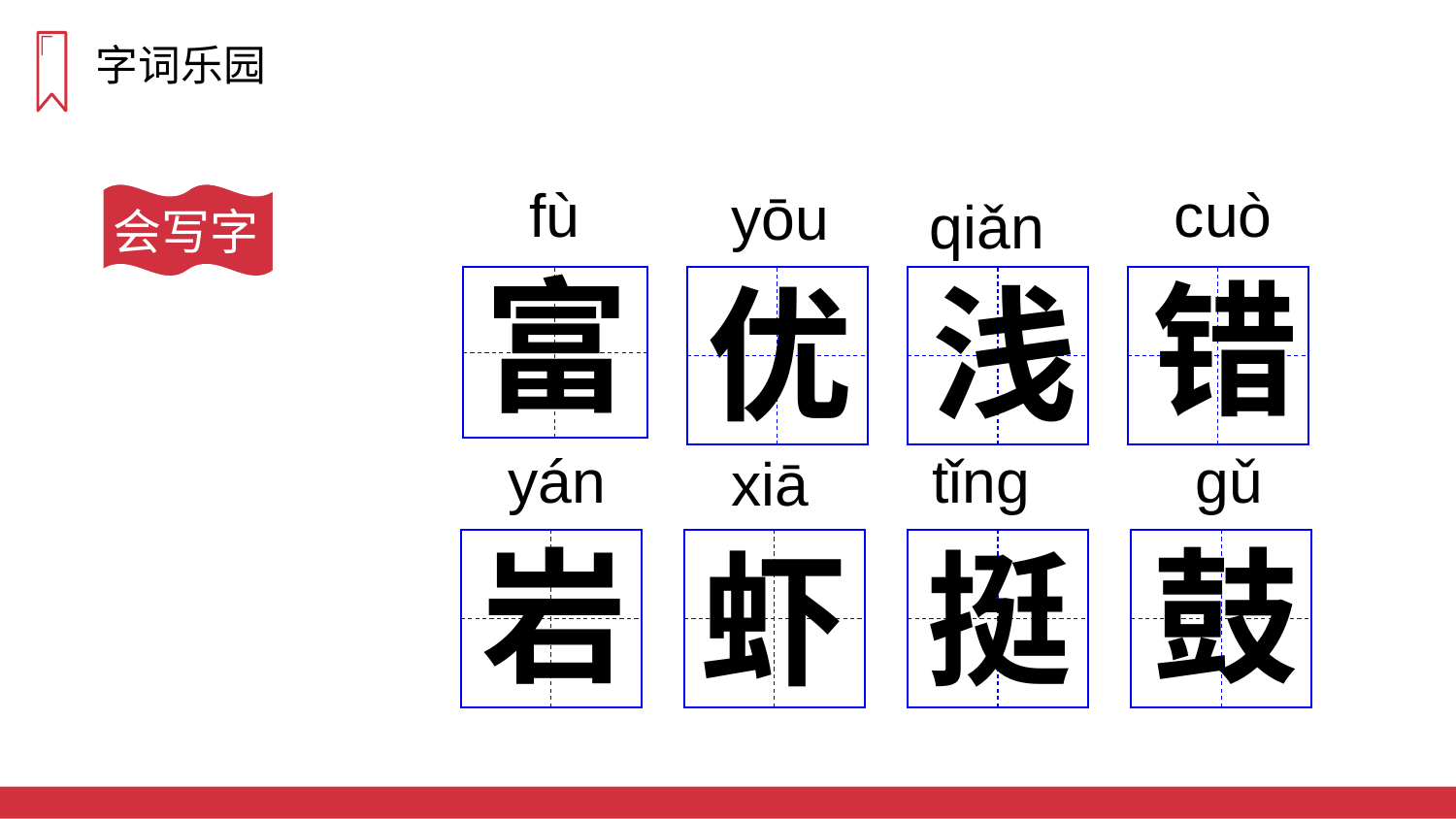

字词乐园
fù
cuò
yōu
会写字
qiǎn
富
错
优
浅

yán
tǐnɡ
gǔ
xiā
岩
鼓
虾
挺